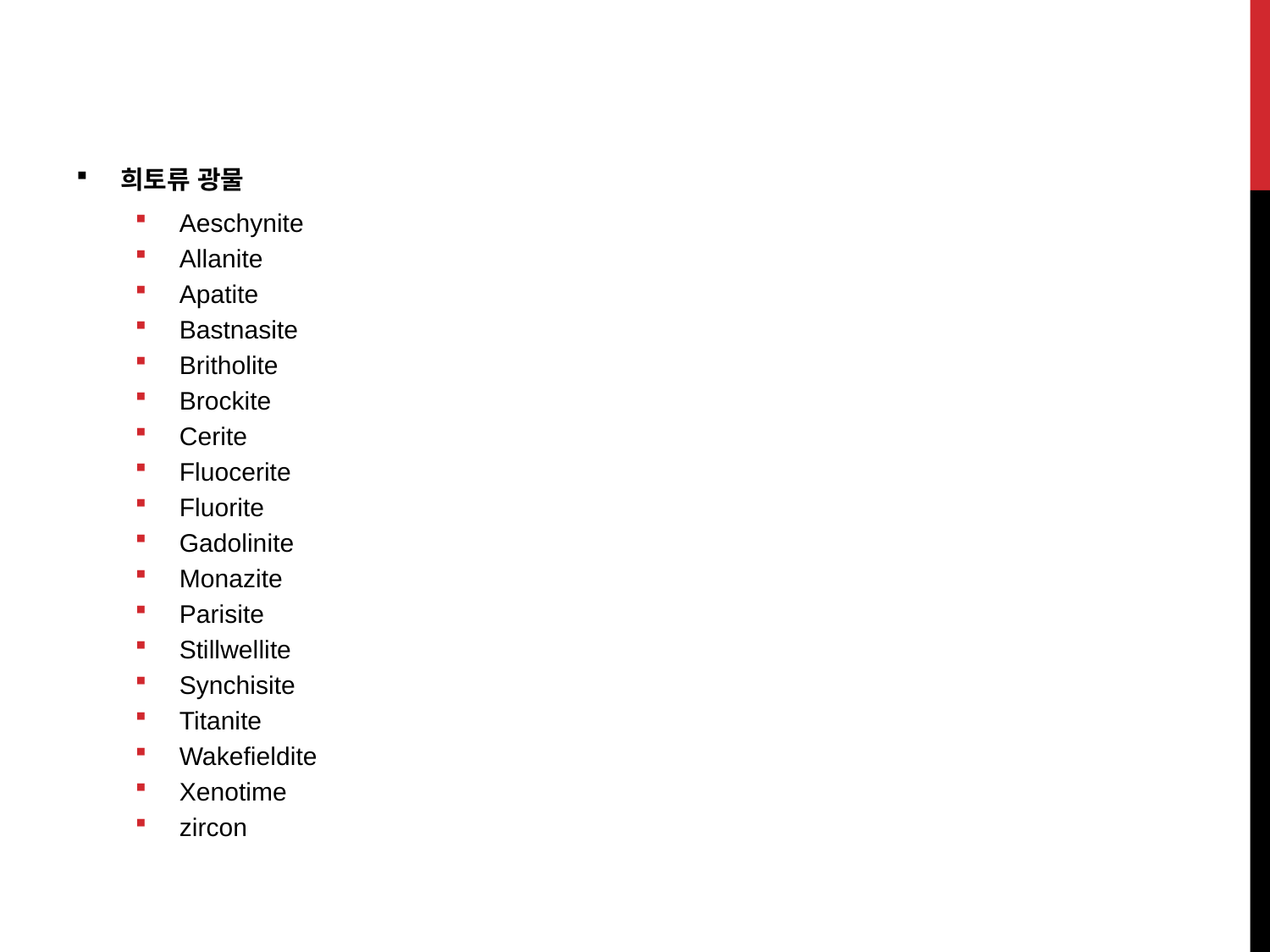

희토류 광물
Aeschynite
Allanite
Apatite
Bastnasite
Britholite
Brockite
Cerite
Fluocerite
Fluorite
Gadolinite
Monazite
Parisite
Stillwellite
Synchisite
Titanite
Wakefieldite
Xenotime
zircon